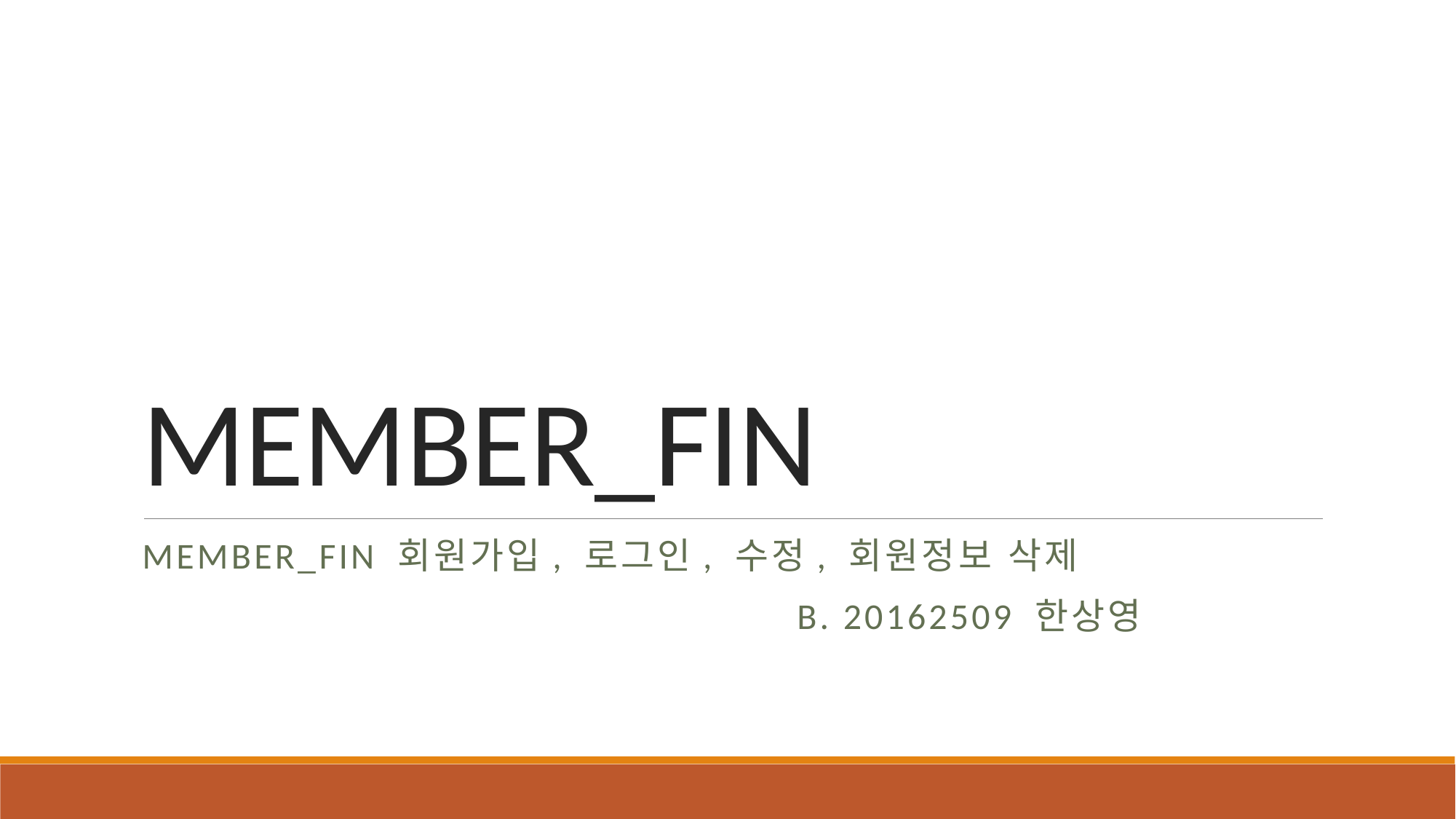

# MEMBER_FIN
Member_fin 회원가입, 로그인, 수정, 회원정보 삭제
						B. 20162509 한상영